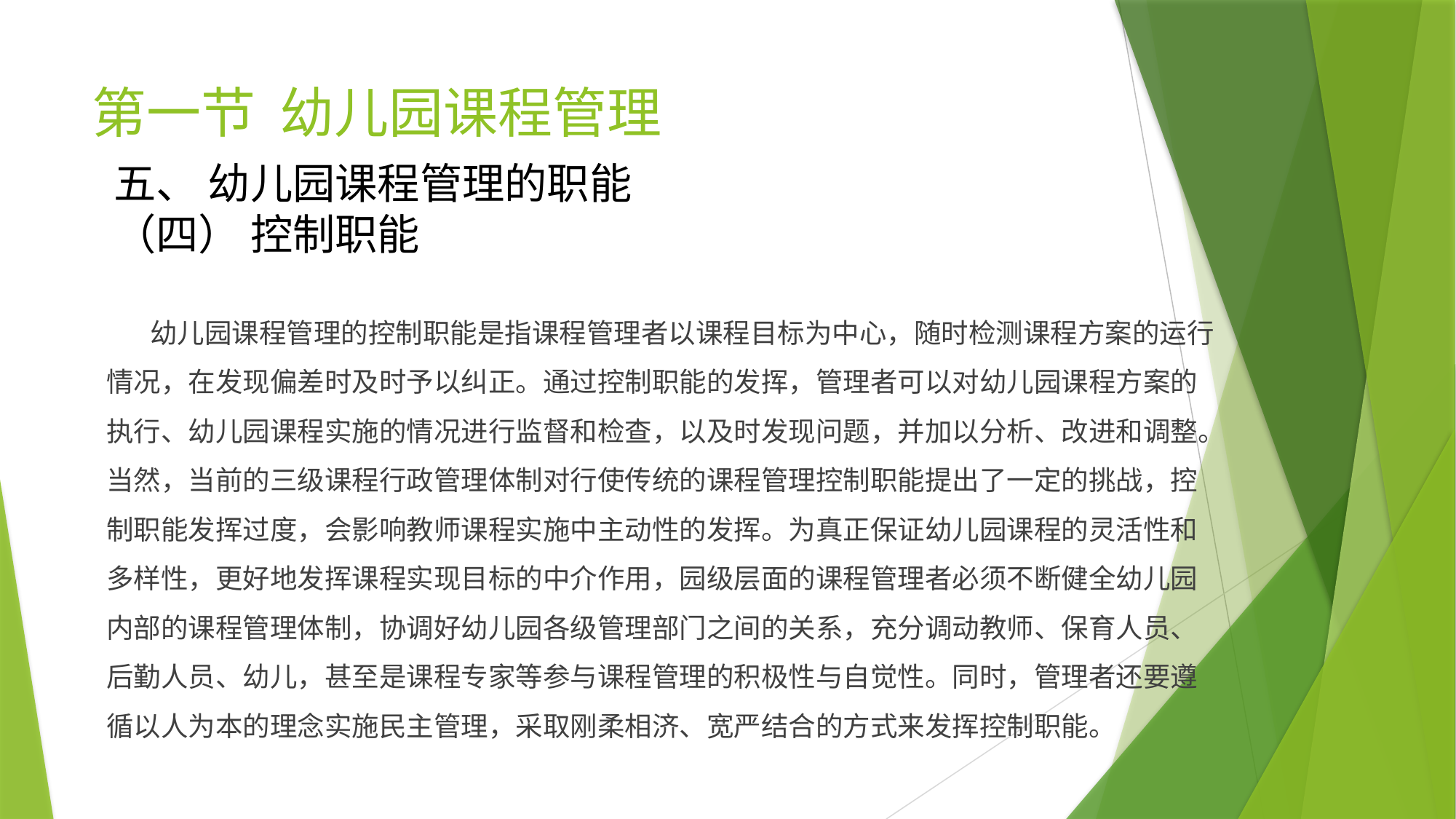

# 第一节  幼儿园课程管理
五、 幼儿园课程管理的职能
（四） 控制职能
      幼儿园课程管理的控制职能是指课程管理者以课程目标为中心，随时检测课程方案的运行情况，在发现偏差时及时予以纠正。通过控制职能的发挥，管理者可以对幼儿园课程方案的执行、幼儿园课程实施的情况进行监督和检查，以及时发现问题，并加以分析、改进和调整。当然，当前的三级课程行政管理体制对行使传统的课程管理控制职能提出了一定的挑战，控制职能发挥过度，会影响教师课程实施中主动性的发挥。为真正保证幼儿园课程的灵活性和多样性，更好地发挥课程实现目标的中介作用，园级层面的课程管理者必须不断健全幼儿园内部的课程管理体制，协调好幼儿园各级管理部门之间的关系，充分调动教师、保育人员、后勤人员、幼儿，甚至是课程专家等参与课程管理的积极性与自觉性。同时，管理者还要遵循以人为本的理念实施民主管理，采取刚柔相济、宽严结合的方式来发挥控制职能。